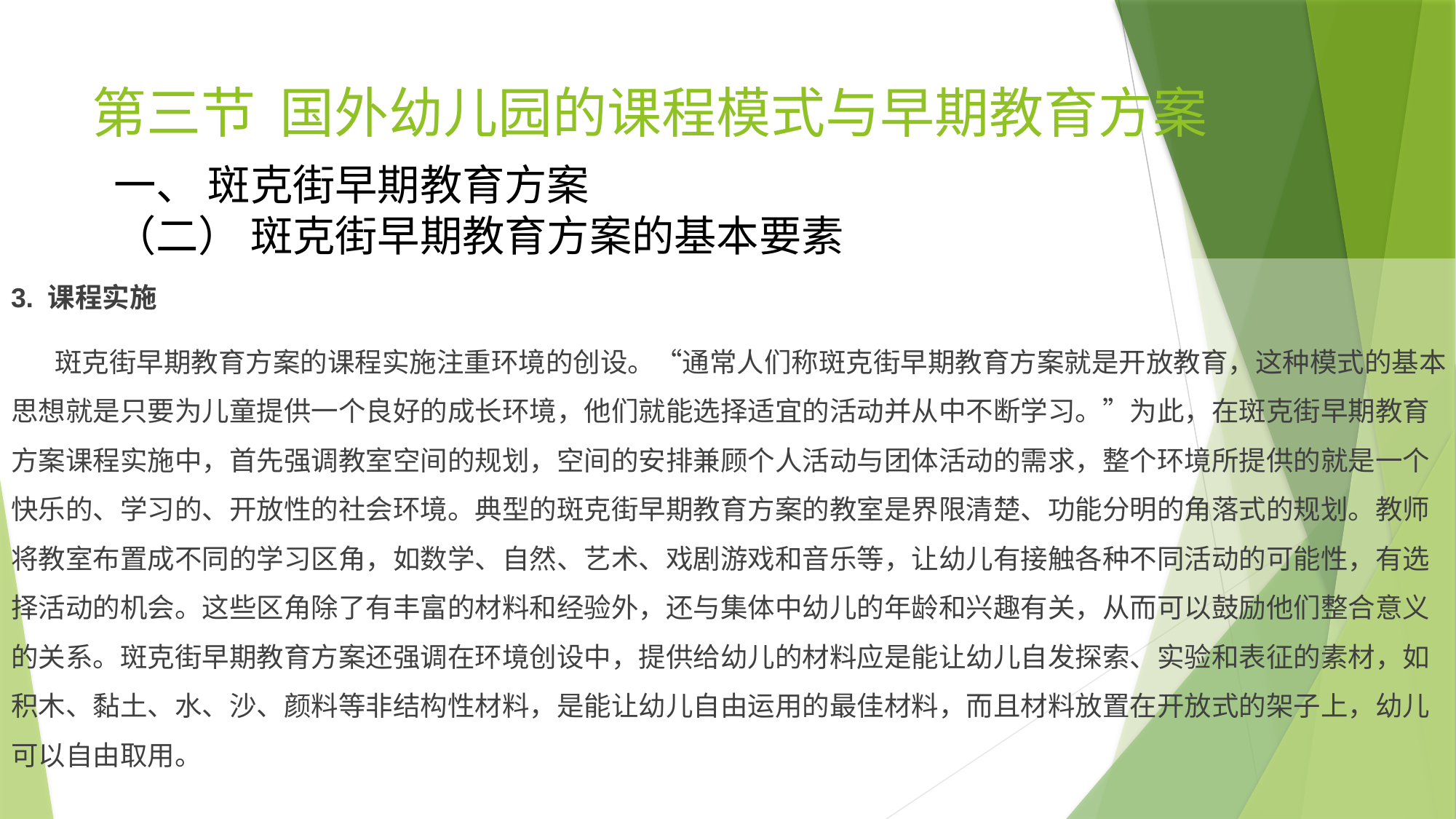

# 第三节  国外幼儿园的课程模式与早期教育方案
一、 斑克街早期教育方案
（二） 斑克街早期教育方案的基本要素
3. 课程实施
      斑克街早期教育方案的课程实施注重环境的创设。“通常人们称斑克街早期教育方案就是开放教育，这种模式的基本思想就是只要为儿童提供一个良好的成长环境，他们就能选择适宜的活动并从中不断学习。”为此，在斑克街早期教育方案课程实施中，首先强调教室空间的规划，空间的安排兼顾个人活动与团体活动的需求，整个环境所提供的就是一个快乐的、学习的、开放性的社会环境。典型的斑克街早期教育方案的教室是界限清楚、功能分明的角落式的规划。教师将教室布置成不同的学习区角，如数学、自然、艺术、戏剧游戏和音乐等，让幼儿有接触各种不同活动的可能性，有选择活动的机会。这些区角除了有丰富的材料和经验外，还与集体中幼儿的年龄和兴趣有关，从而可以鼓励他们整合意义的关系。斑克街早期教育方案还强调在环境创设中，提供给幼儿的材料应是能让幼儿自发探索、实验和表征的素材，如积木、黏土、水、沙、颜料等非结构性材料，是能让幼儿自由运用的最佳材料，而且材料放置在开放式的架子上，幼儿可以自由取用。